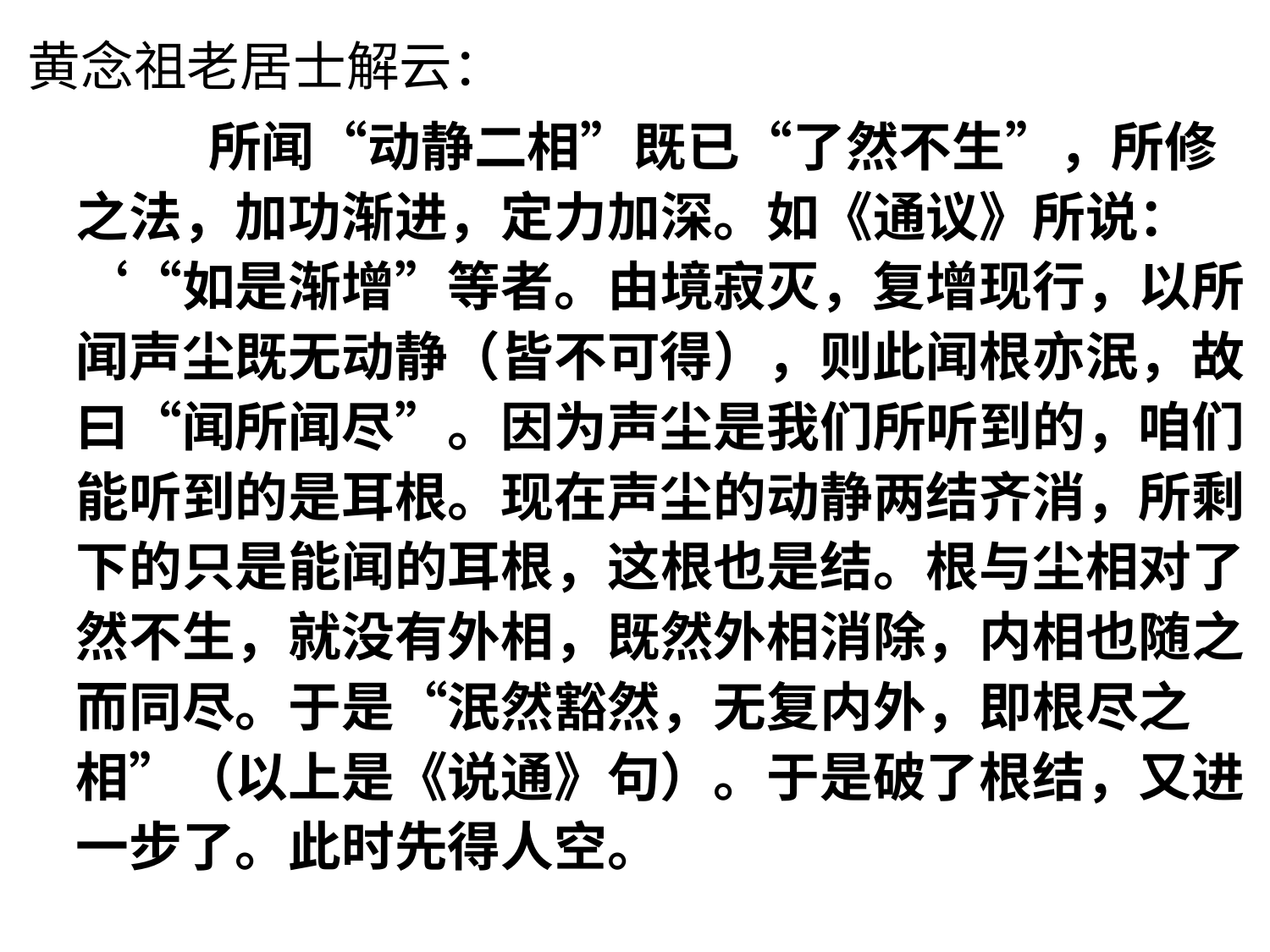

黄念祖老居士解云：
              所闻“动静二相”既已“了然不生”，所修之法，加功渐进，定力加深。如《通议》所说：‘“如是渐增”等者。由境寂灭，复增现行，以所闻声尘既无动静（皆不可得），则此闻根亦泯，故曰“闻所闻尽”。因为声尘是我们所听到的，咱们能听到的是耳根。现在声尘的动静两结齐消，所剩下的只是能闻的耳根，这根也是结。根与尘相对了然不生，就没有外相，既然外相消除，内相也随之而同尽。于是“泯然豁然，无复内外，即根尽之相”（以上是《说通》句）。于是破了根结，又进一步了。此时先得人空。